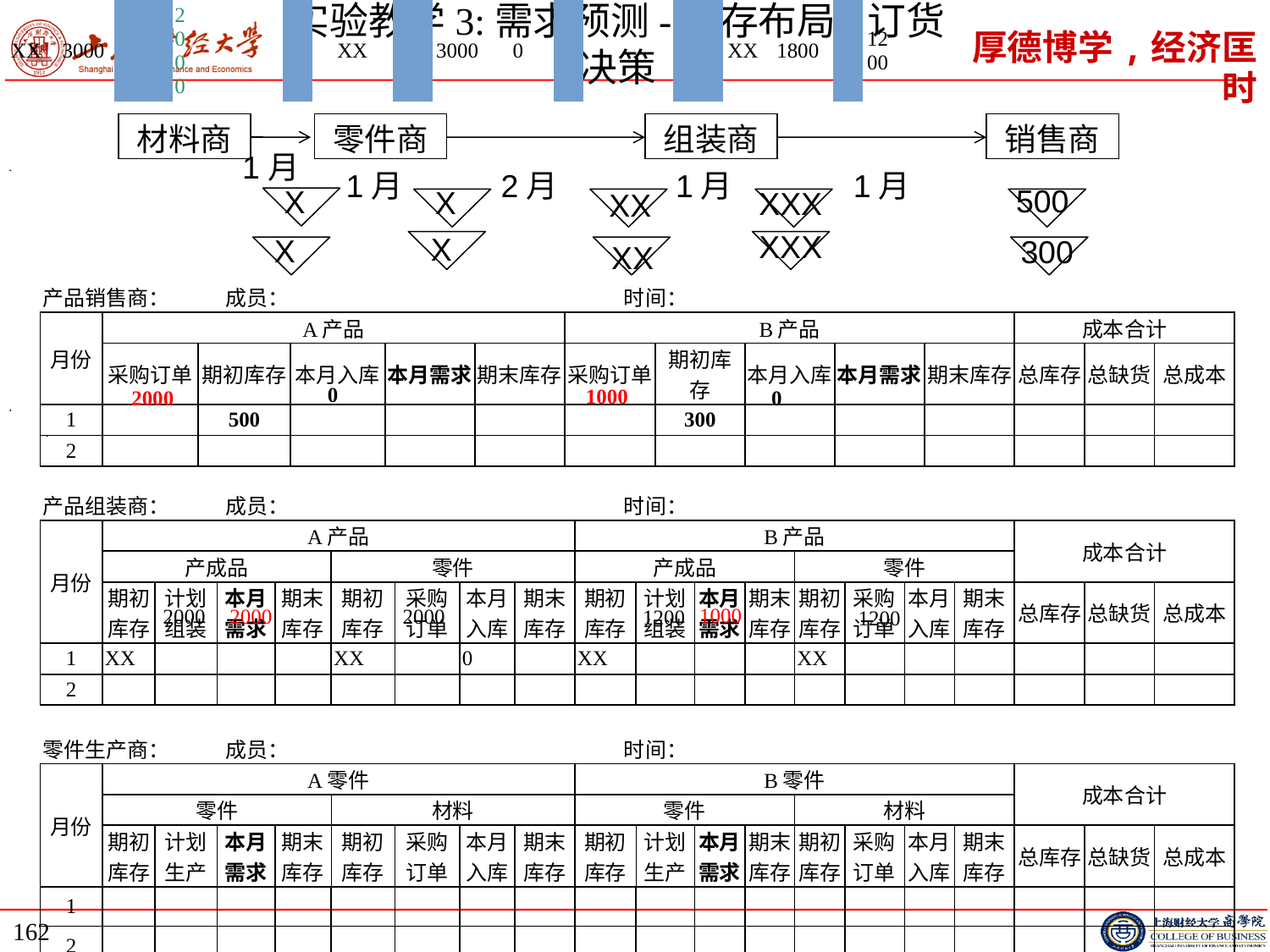

# 实验教学3:需求预测-库存布局-订货决策
材料商
零件商
组装商
销售商

2月
1月
1月
500
X
XXX
XX

XXX
X
300

XX

1月
1月
X

X

| 产品销售商： 成员： 时间： |  |  |  |  |  |  |  |  |  |  |  |  |  |  |  |  |  |  |  |  |  |  |  |  |  |  |  |
| --- | --- | --- | --- | --- | --- | --- | --- | --- | --- | --- | --- | --- | --- | --- | --- | --- | --- | --- | --- | --- | --- | --- | --- | --- | --- | --- | --- |
| 月份 | A产品 |  |  |  |  |  |  |  |  |  |  |  | B产品 |  |  |  |  |  |  |  |  |  |  |  | 成本合计 |  |  |
|  | 采购订单 |  | 期初库存 |  |  | 本月入库 |  | 本月需求 |  |  | 期末库存 |  | 采购订单 |  |  | 期初库存 |  | 本月入库 |  | 本月需求 |  |  | 期末库存 |  | 总库存 | 总缺货 | 总成本 |
| 1 |  |  | 500 |  |  |  |  |  |  |  |  |  |  |  |  | 300 |  |  |  |  |  |  |  |  |  |  |  |
| 2 |  |  |  |  |  |  |  |  |  |  |  |  |  |  |  |  |  |  |  |  |  |  |  |  |  |  |  |
|  |  |  |  |  |  |  |  |  |  |  |  |  |  |  |  |  |  |  |  |  |  |  |  |  |  |  |  |
| 产品组装商： 成员： 时间： |  |  |  |  |  |  |  |  |  |  |  |  |  |  |  |  |  |  |  |  |  |  |  |  |  |  |  |
| 月份 | A产品 |  |  |  |  |  |  |  |  |  |  |  |  | B产品 |  |  |  |  |  |  |  |  |  |  | 成本合计 |  |  |
|  | 产成品 |  |  |  |  |  | 零件 |  |  |  |  |  |  | 产成品 |  |  |  |  | 零件 |  |  |  |  |  |  |  |  |
|  | 期初库存 | 计划组装 |  | 本月需求 | 期末库存 |  | 期初库存 |  | 采购订单 | 本月入库 |  | 期末库存 |  | 期初库存 | 计划组装 |  | 本月需求 | 期末库存 | 期初库存 |  | 采购订单 | 本月入库 |  | 期末库存 | 总库存 | 总缺货 | 总成本 |
| 1 | XX |  |  |  |  |  | XX |  |  | 0 |  |  |  | XX |  |  |  |  | XX |  |  |  |  |  |  |  |  |
| 2 |  |  |  |  |  |  |  |  |  |  |  |  |  |  |  |  |  |  |  |  |  |  |  |  |  |  |  |
|  |  |  |  |  |  |  |  |  |  |  |  |  |  |  |  |  |  |  |  |  |  |  |  |  |  |  |  |
| 零件生产商： 成员： 时间： |  |  |  |  |  |  |  |  |  |  |  |  |  |  |  |  |  |  |  |  |  |  |  |  |  |  |  |
| 月份 | A零件 |  |  |  |  |  |  |  |  |  |  |  |  | B零件 |  |  |  |  |  |  |  |  |  |  | 成本合计 |  |  |
|  | 零件 |  |  |  |  |  | 材料 |  |  |  |  |  |  | 零件 |  |  |  |  | 材料 |  |  |  |  |  |  |  |  |
|  | 期初库存 | 计划生产 |  | 本月需求 | 期末库存 |  | 期初库存 |  | 采购订单 | 本月入库 |  | 期末库存 |  | 期初库存 | 计划生产 |  | 本月需求 | 期末库存 | 期初库存 |  | 采购订单 | 本月入库 |  | 期末库存 | 总库存 | 总缺货 | 总成本 |
| 1 |  |  |  |  |  |  |  |  |  |  |  |  |  |  |  |  |  |  |  |  |  |  |  |  |  |  |  |
| 2 |  |  |  |  |  |  |  |  |  |  |  |  |  |  |  |  |  |  |  |  |  |  |  |  |  |  |  |
0
1000
2000
0

1000
2000
2000
2000
1200
1200

| XX | 3000 |  | 2000 |  |  | XX |  | 3000 | 0 |  |  |  | XX | 1800 |  | 1200 |  | XX |  | 1800 | 0 |  |
| --- | --- | --- | --- | --- | --- | --- | --- | --- | --- | --- | --- | --- | --- | --- | --- | --- | --- | --- | --- | --- | --- | --- |
162